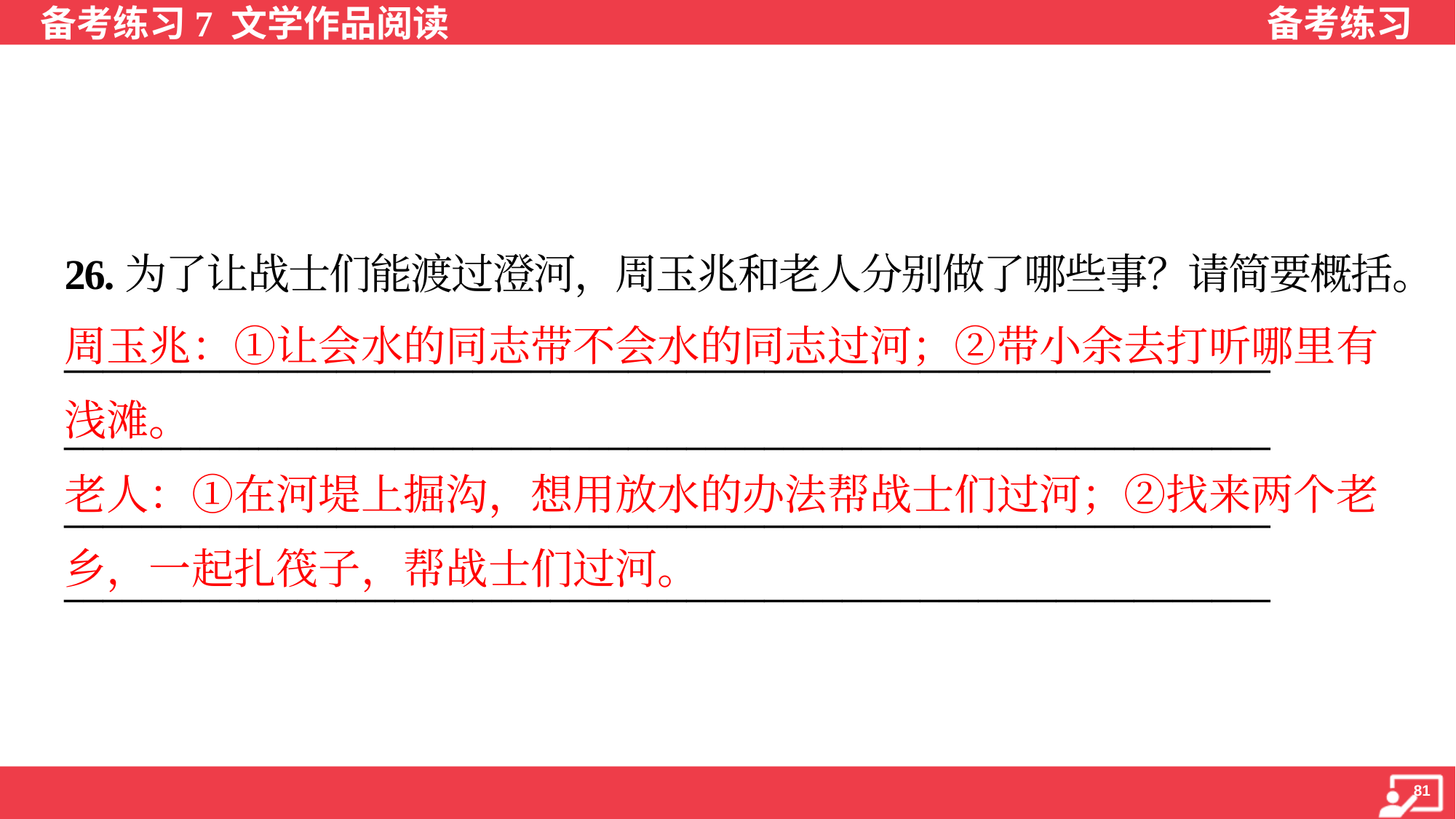

26.为了让战士们能渡过澄河，周玉兆和老人分别做了哪些事？请简要概括。
周玉兆：①让会水的同志带不会水的同志过河；②带小余去打听哪里有
浅滩。
老人：①在河堤上掘沟，想用放水的办法帮战士们过河；②找来两个老
乡，一起扎筏子，帮战士们过河。
______________________________________________________________
______________________________________________________________
______________________________________________________________
______________________________________________________________